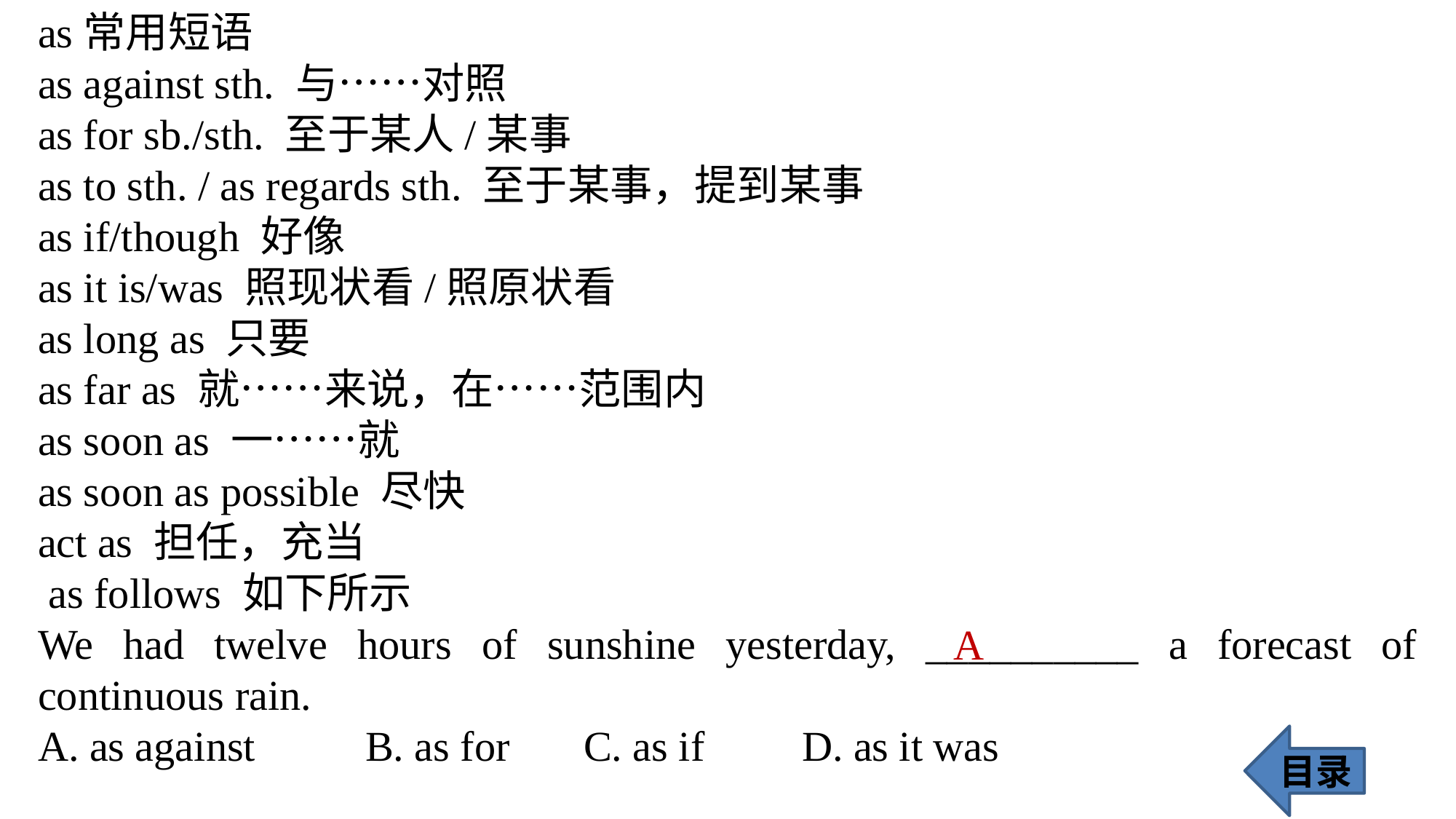

as常用短语
as against sth. 与……对照
as for sb./sth. 至于某人/某事
as to sth. / as regards sth. 至于某事，提到某事
as if/though 好像
as it is/was 照现状看/照原状看
as long as 只要
as far as 就……来说，在……范围内
as soon as 一……就
as soon as possible 尽快
act as 担任，充当
 as follows 如下所示
We had twelve hours of sunshine yesterday, __________ a forecast of continuous rain.
A. as against 	B. as for 	C. as if 	D. as it was
A
目录
72